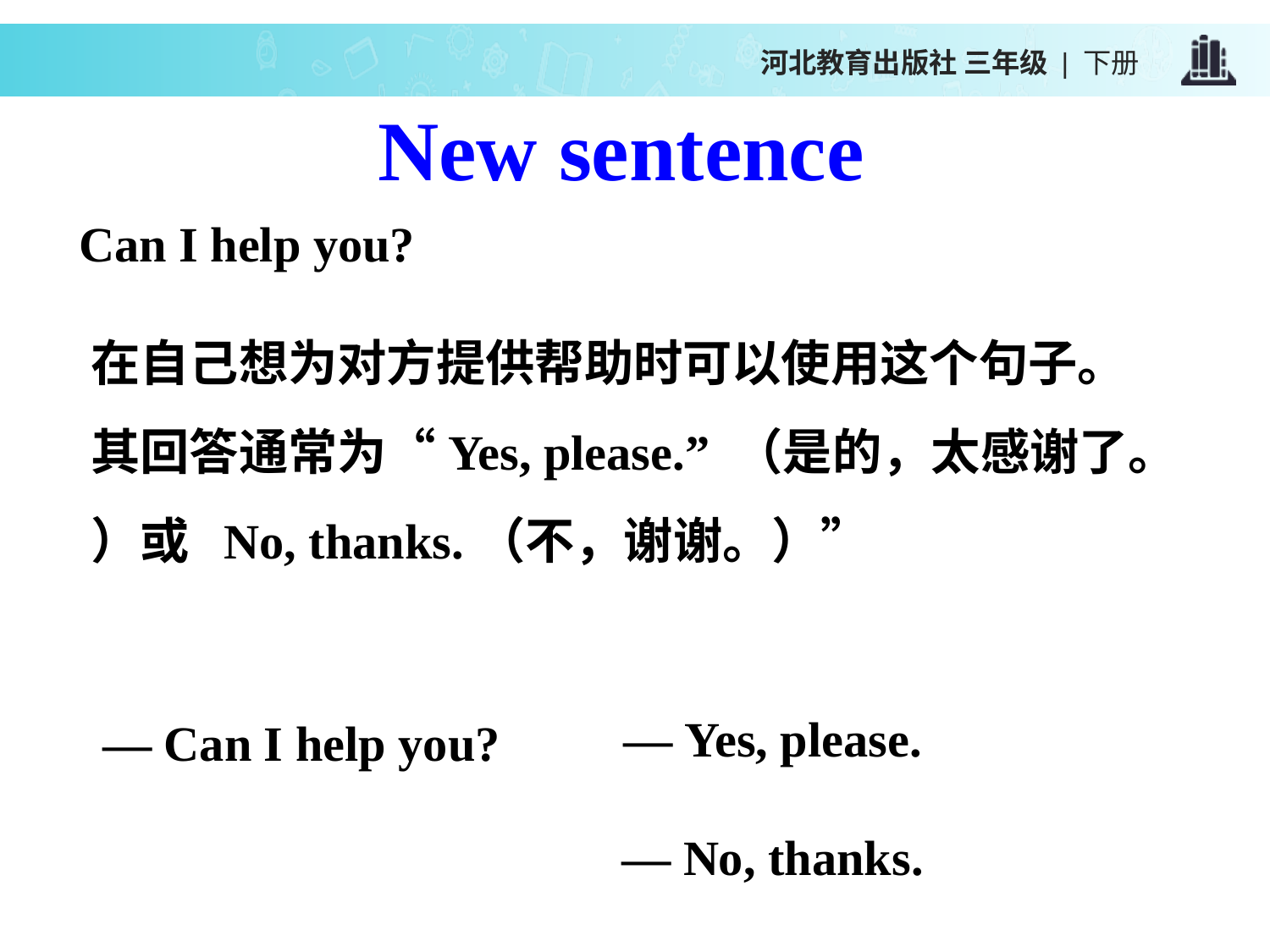

河北教育出版社 三年级 | 下册
New sentence
Can I help you?
在自己想为对方提供帮助时可以使用这个句子。
其回答通常为“Yes, please.” （是的，太感谢了。
）或  No, thanks.（不，谢谢。）”
— Yes, please.
— Can I help you?
— No, thanks.